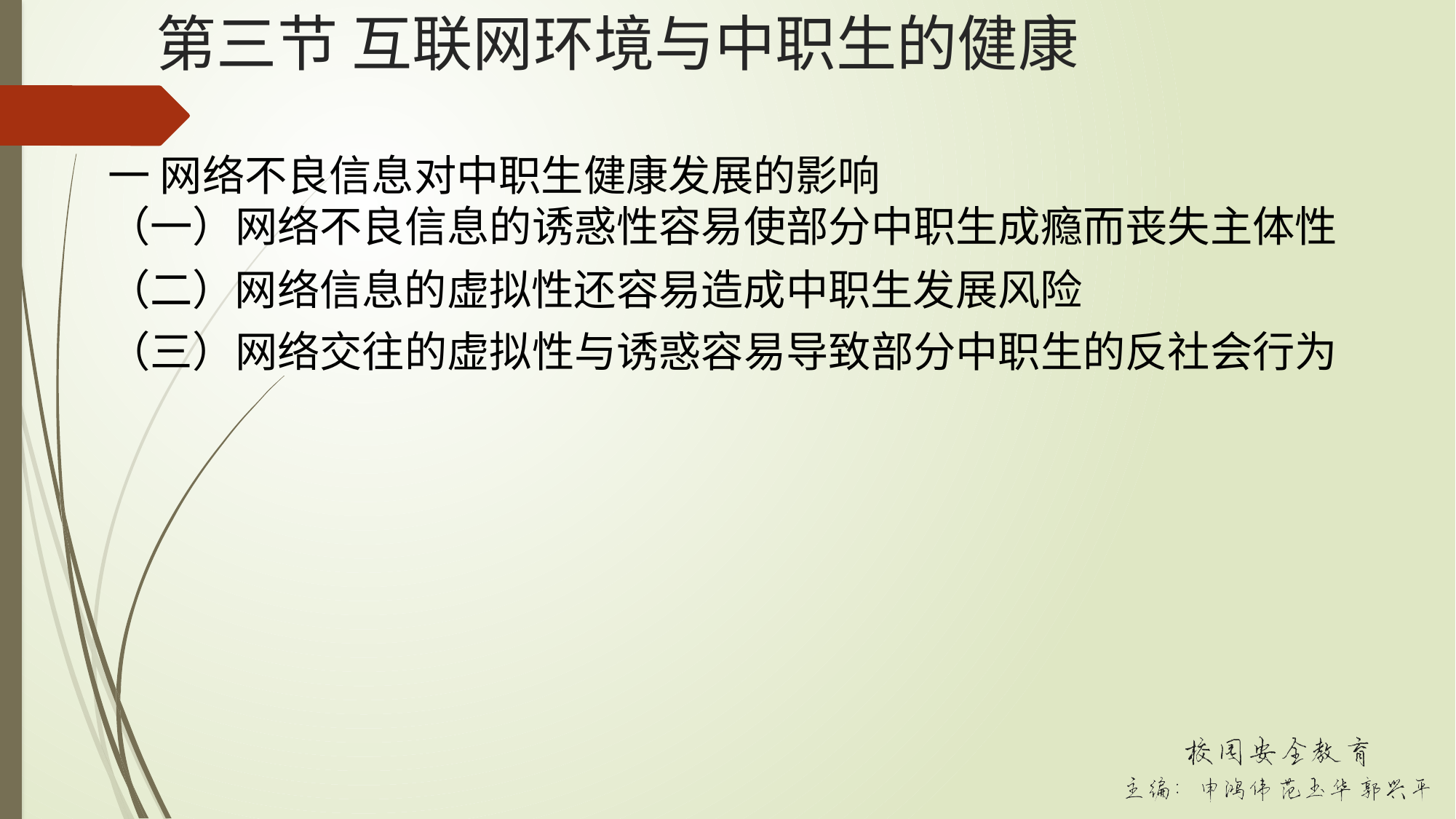

# 第三节 互联网环境与中职生的健康
一 网络不良信息对中职生健康发展的影响
（一）网络不良信息的诱惑性容易使部分中职生成瘾而丧失主体性
（二）网络信息的虚拟性还容易造成中职生发展风险
（三）网络交往的虚拟性与诱惑容易导致部分中职生的反社会行为